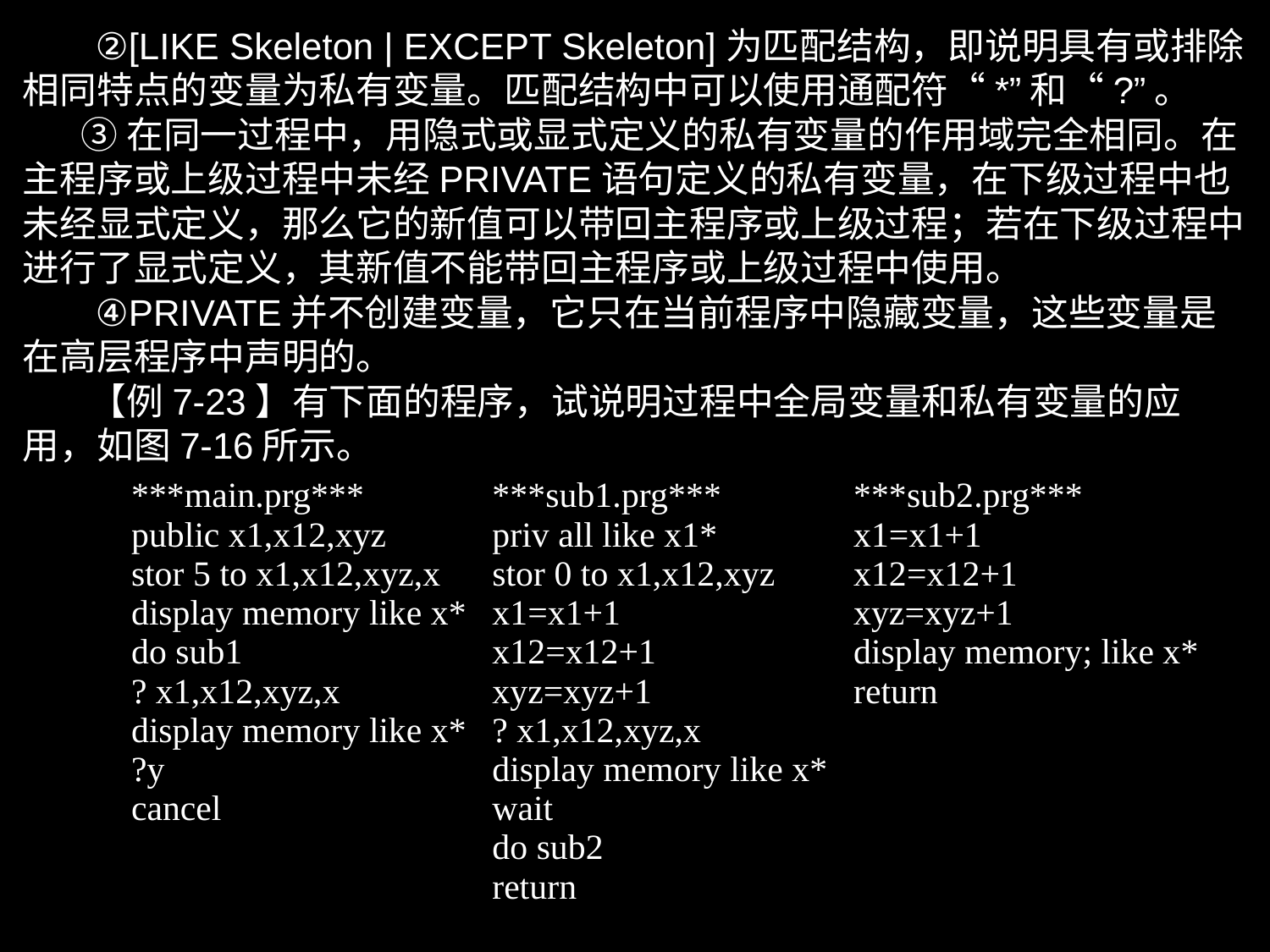

②[LIKE Skeleton | EXCEPT Skeleton]为匹配结构，即说明具有或排除相同特点的变量为私有变量。匹配结构中可以使用通配符“*”和“?”。
       ③在同一过程中，用隐式或显式定义的私有变量的作用域完全相同。在主程序或上级过程中未经PRIVATE语句定义的私有变量，在下级过程中也未经显式定义，那么它的新值可以带回主程序或上级过程；若在下级过程中进行了显式定义，其新值不能带回主程序或上级过程中使用。
       ④PRIVATE并不创建变量，它只在当前程序中隐藏变量，这些变量是在高层程序中声明的。
       【例7-23】有下面的程序，试说明过程中全局变量和私有变量的应用，如图7-16所示。
| \*\*\*main.prg\*\*\* public x1,x12,xyz stor 5 to x1,x12,xyz,x display memory like x\* do sub1 ? x1,x12,xyz,x display memory like x\* ?y cancel | \*\*\*sub1.prg\*\*\* priv all like x1\* stor 0 to x1,x12,xyz x1=x1+1 x12=x12+1 xyz=xyz+1 ? x1,x12,xyz,x display memory like x\* wait do sub2 return | \*\*\*sub2.prg\*\*\* x1=x1+1 x12=x12+1 xyz=xyz+1 display memory; like x\* return |
| --- | --- | --- |